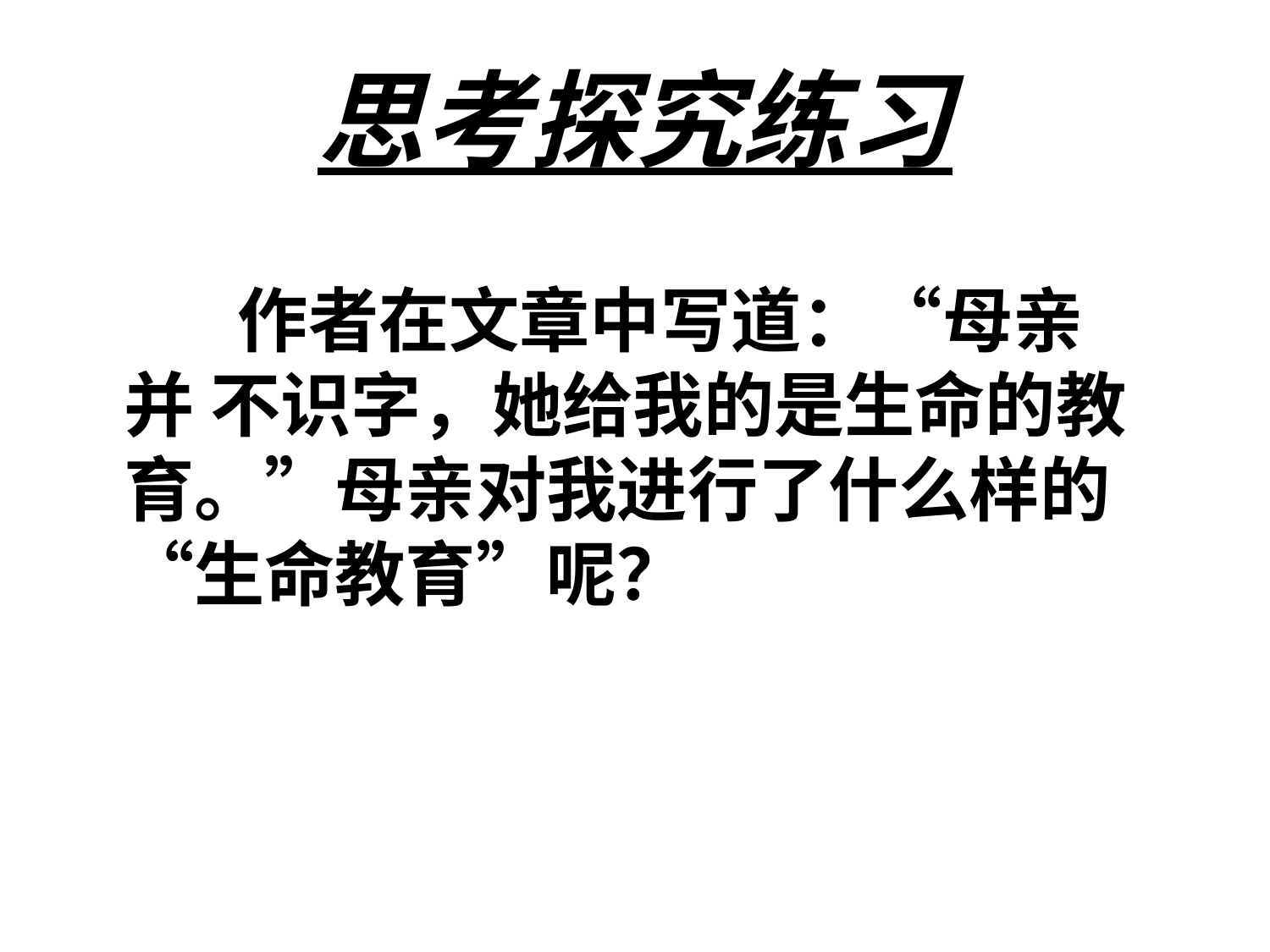

# 思考探究练习
         作者在文章中写道：“母亲并 不识字，她给我的是生命的教育。”母亲对我进行了什么样的“生命教育”呢？